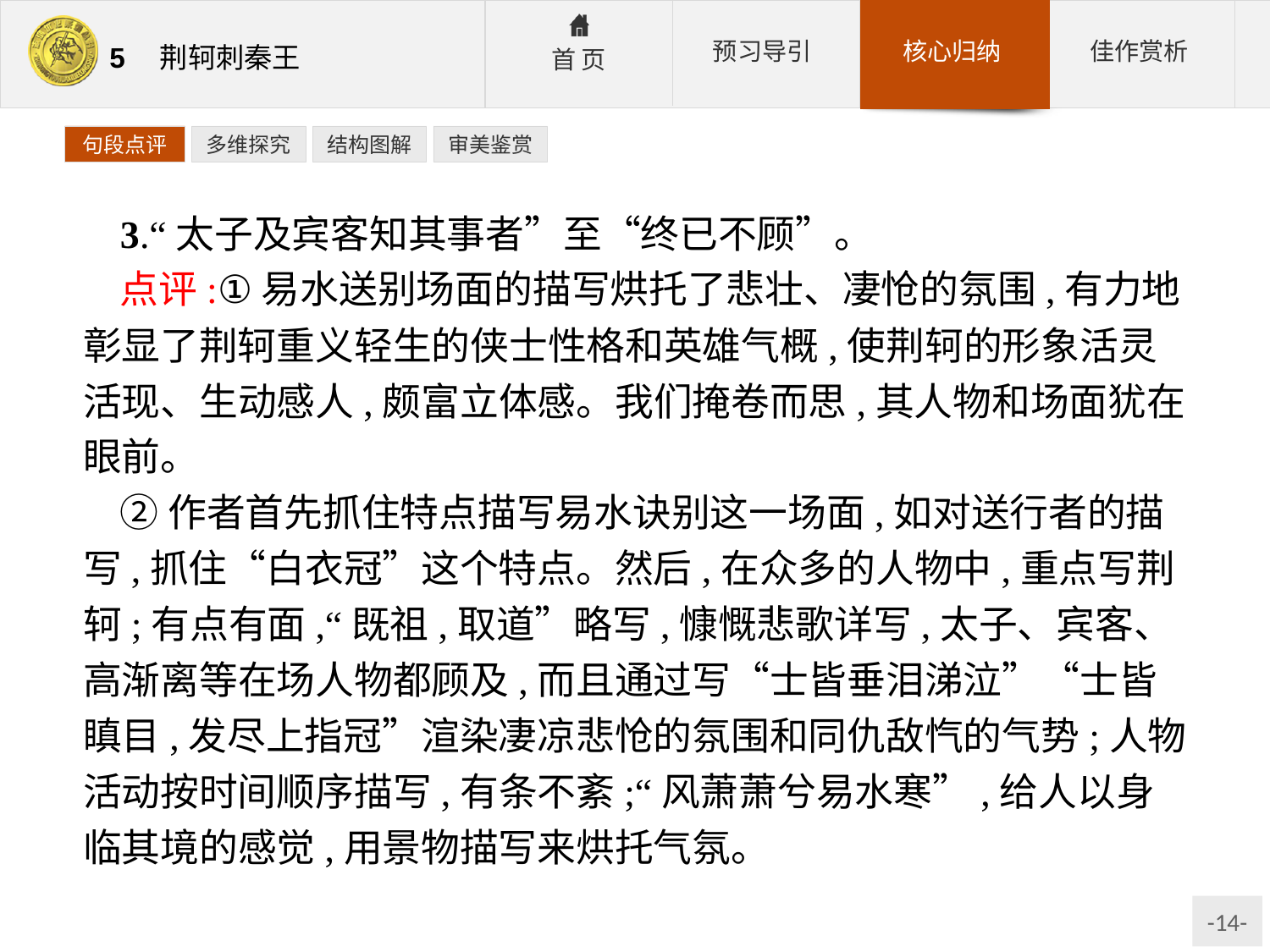

句段点评
多维探究
结构图解
审美鉴赏
3.“太子及宾客知其事者”至“终已不顾”。
点评:①易水送别场面的描写烘托了悲壮、凄怆的氛围,有力地彰显了荆轲重义轻生的侠士性格和英雄气概,使荆轲的形象活灵活现、生动感人,颇富立体感。我们掩卷而思,其人物和场面犹在眼前。
②作者首先抓住特点描写易水诀别这一场面,如对送行者的描写,抓住“白衣冠”这个特点。然后,在众多的人物中,重点写荆轲;有点有面,“既祖,取道”略写,慷慨悲歌详写,太子、宾客、高渐离等在场人物都顾及,而且通过写“士皆垂泪涕泣”“士皆瞋目,发尽上指冠”渲染凄凉悲怆的氛围和同仇敌忾的气势;人物活动按时间顺序描写,有条不紊;“风萧萧兮易水寒”,给人以身临其境的感觉,用景物描写来烘托气氛。